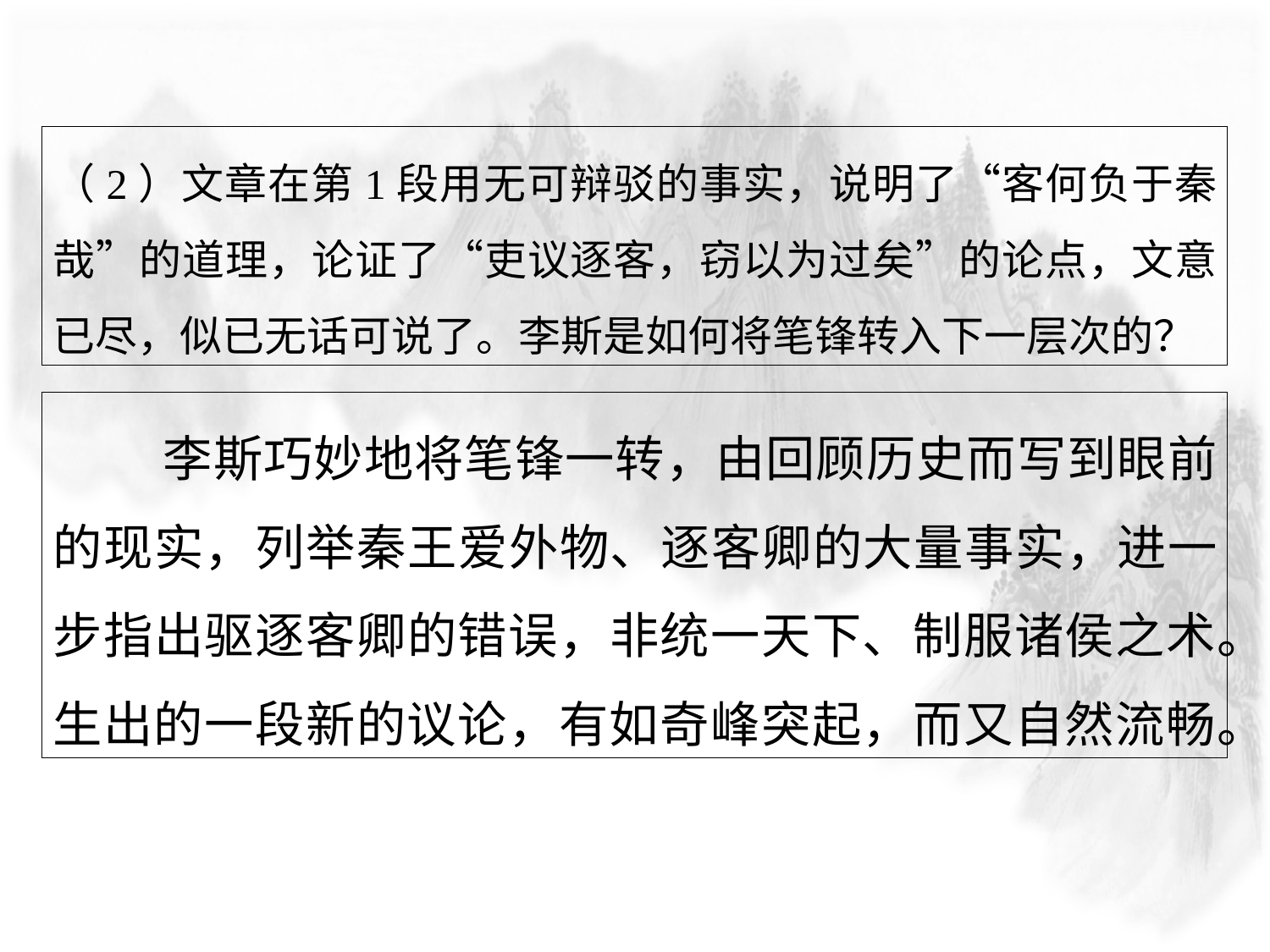

（2）文章在第1段用无可辩驳的事实，说明了“客何负于秦哉”的道理，论证了“吏议逐客，窃以为过矣”的论点，文意已尽，似已无话可说了。李斯是如何将笔锋转入下一层次的？
        李斯巧妙地将笔锋一转，由回顾历史而写到眼前的现实，列举秦王爱外物、逐客卿的大量事实，进一步指出驱逐客卿的错误，非统一天下、制服诸侯之术。生出的一段新的议论，有如奇峰突起，而又自然流畅。